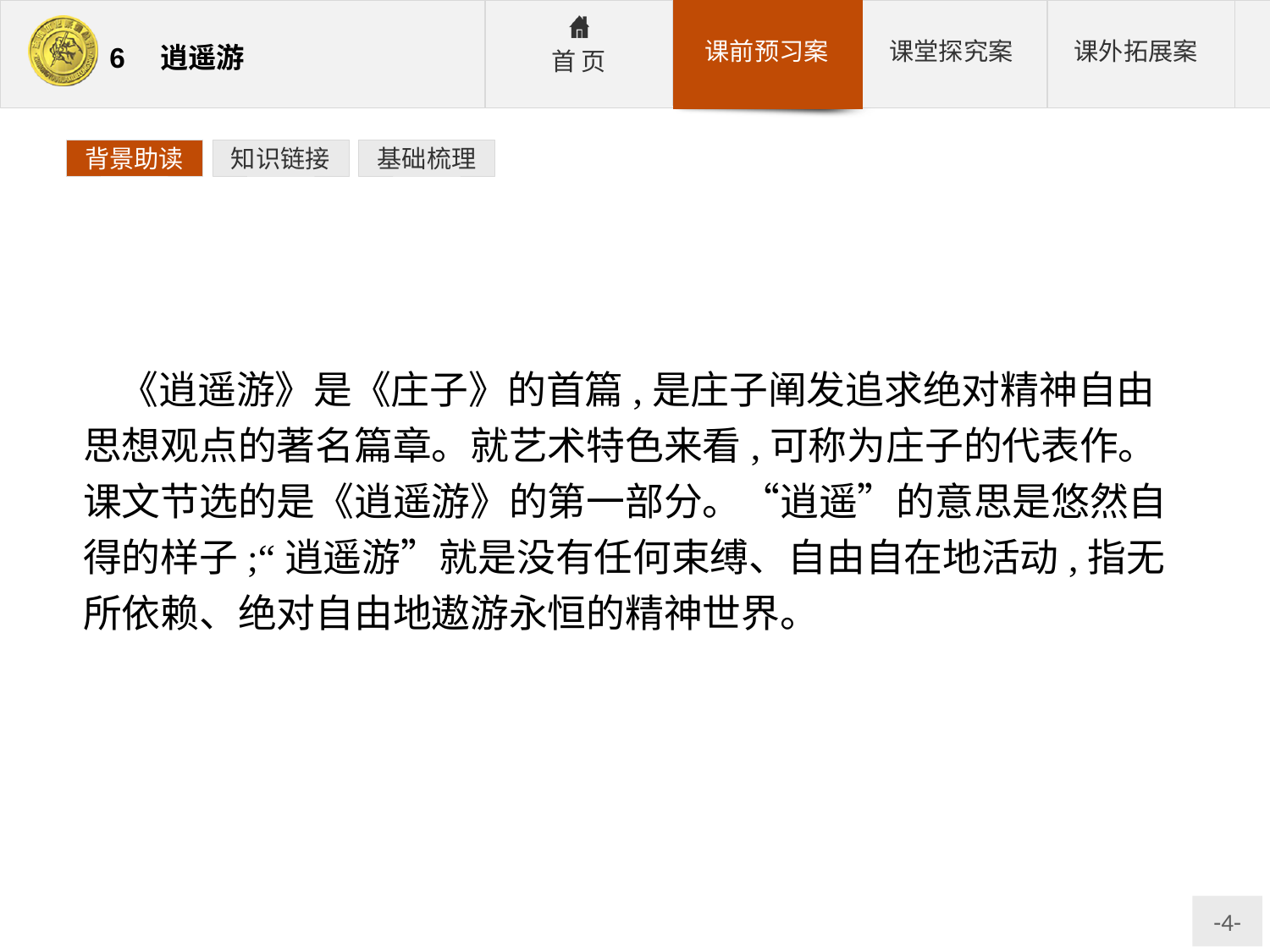

背景助读
知识链接
基础梳理
《逍遥游》是《庄子》的首篇,是庄子阐发追求绝对精神自由思想观点的著名篇章。就艺术特色来看,可称为庄子的代表作。课文节选的是《逍遥游》的第一部分。“逍遥”的意思是悠然自得的样子;“逍遥游”就是没有任何束缚、自由自在地活动,指无所依赖、绝对自由地遨游永恒的精神世界。